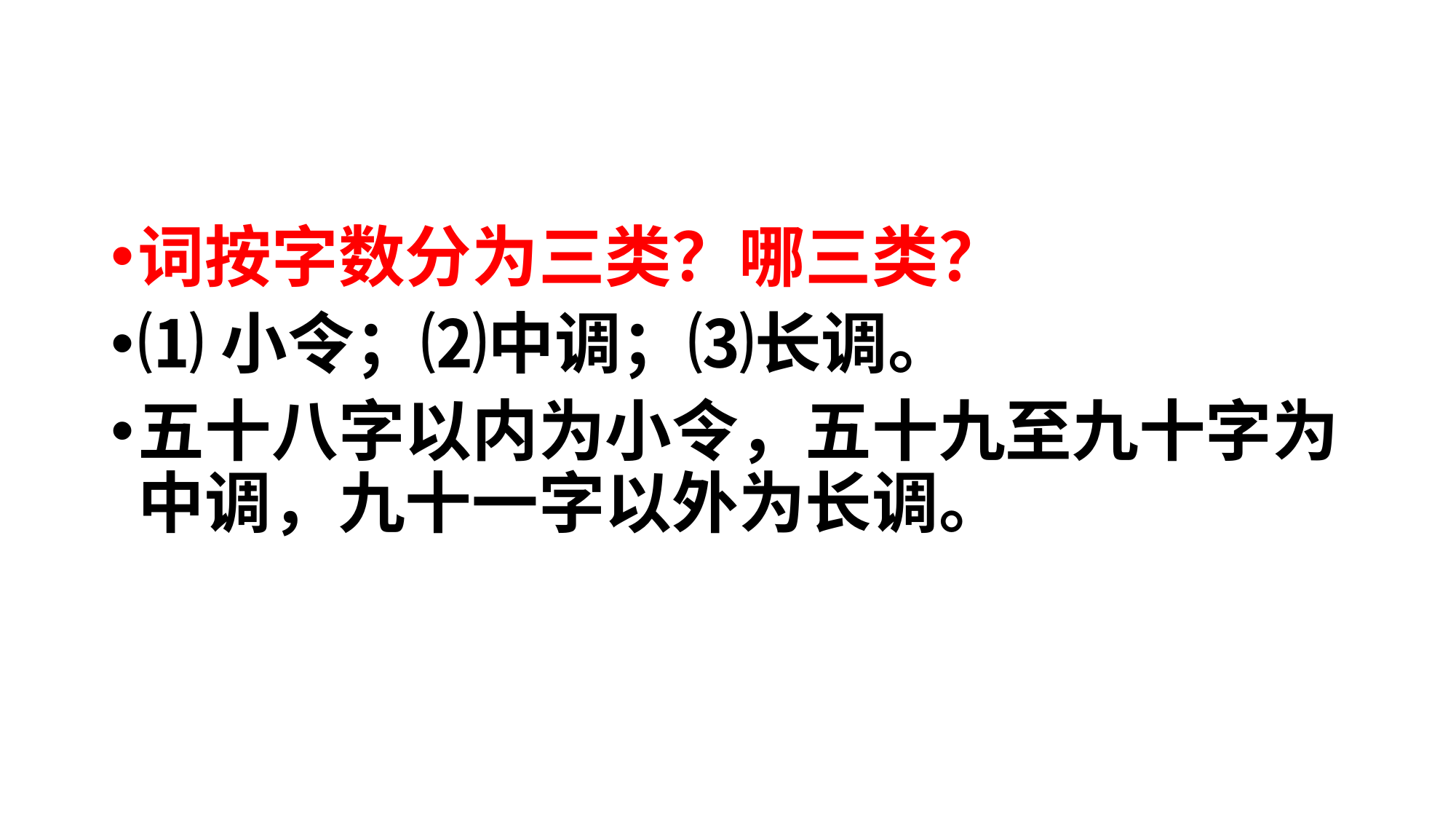

#
词按字数分为三类？哪三类？
⑴小令；⑵中调；⑶长调。
五十八字以内为小令，五十九至九十字为中调，九十一字以外为长调。